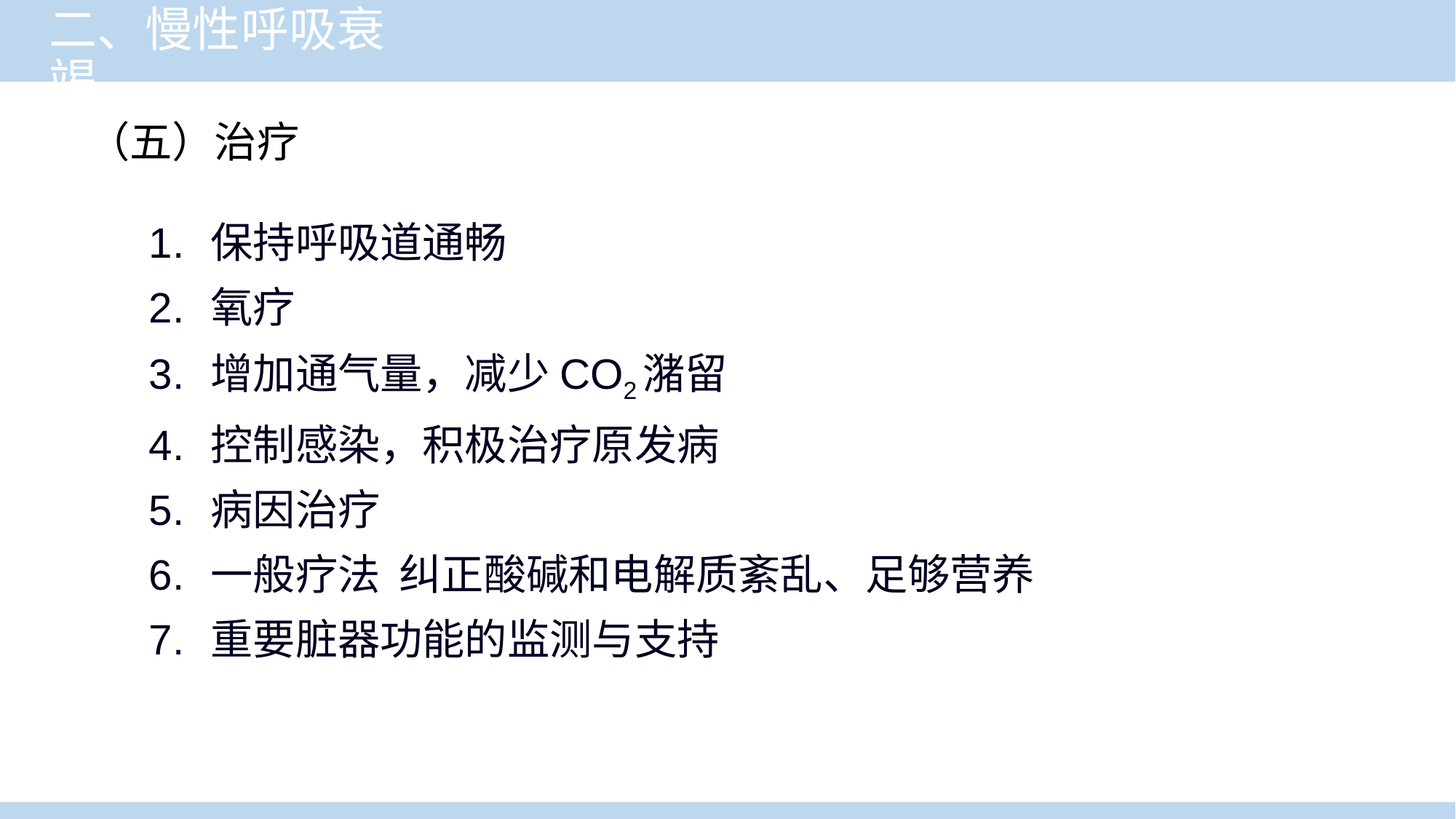

# 二、慢性呼吸衰竭
（五）治疗
保持呼吸道通畅
氧疗
增加通气量，减少CO2潴留
控制感染，积极治疗原发病
病因治疗
一般疗法  纠正酸碱和电解质紊乱、足够营养
重要脏器功能的监测与支持